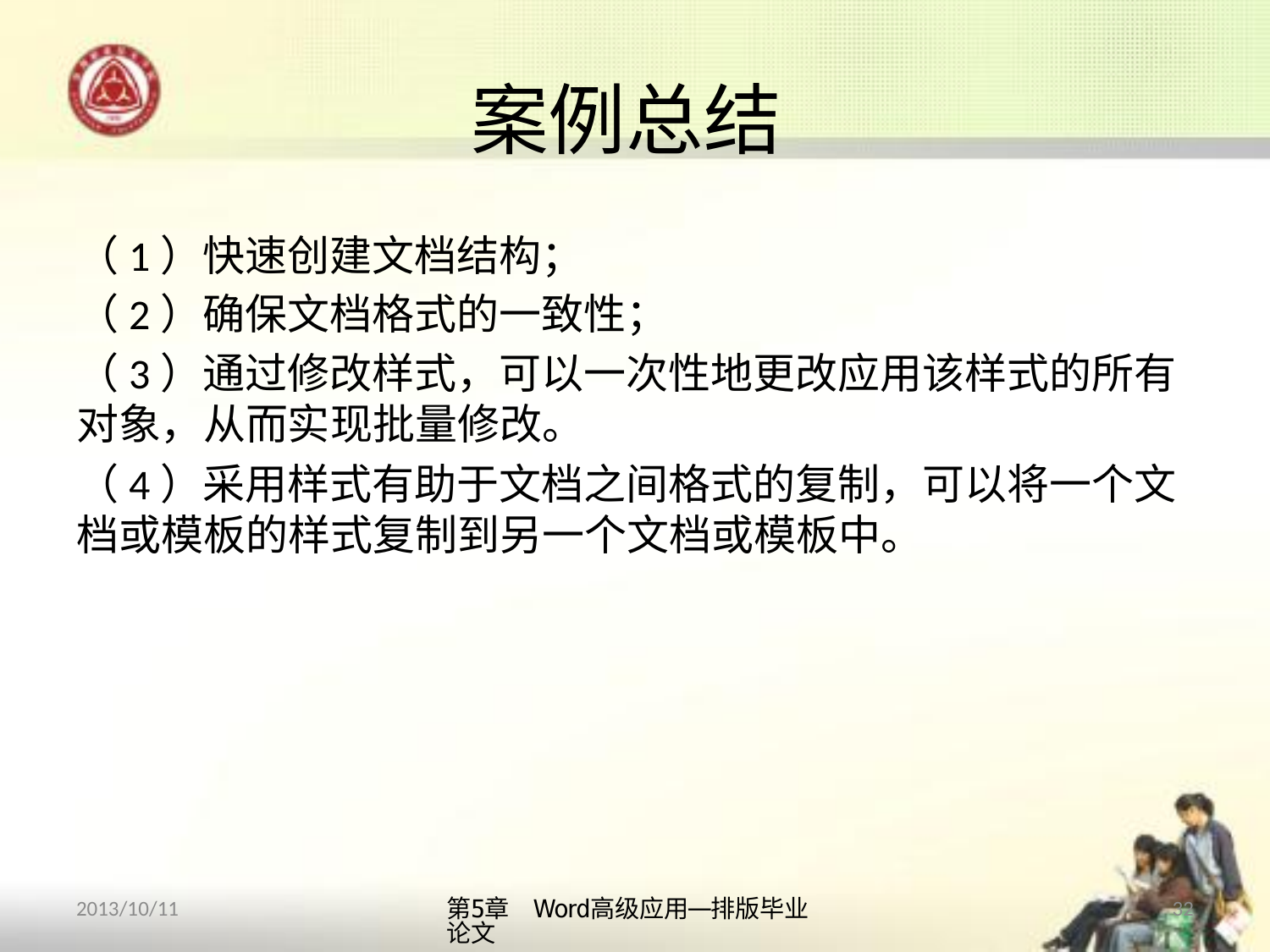

# 案例总结
（1）快速创建文档结构；
（2）确保文档格式的一致性；
（3）通过修改样式，可以一次性地更改应用该样式的所有对象，从而实现批量修改。
（4）采用样式有助于文档之间格式的复制，可以将一个文档或模板的样式复制到另一个文档或模板中。
2013/10/11
第5章　Word高级应用—排版毕业论文
32